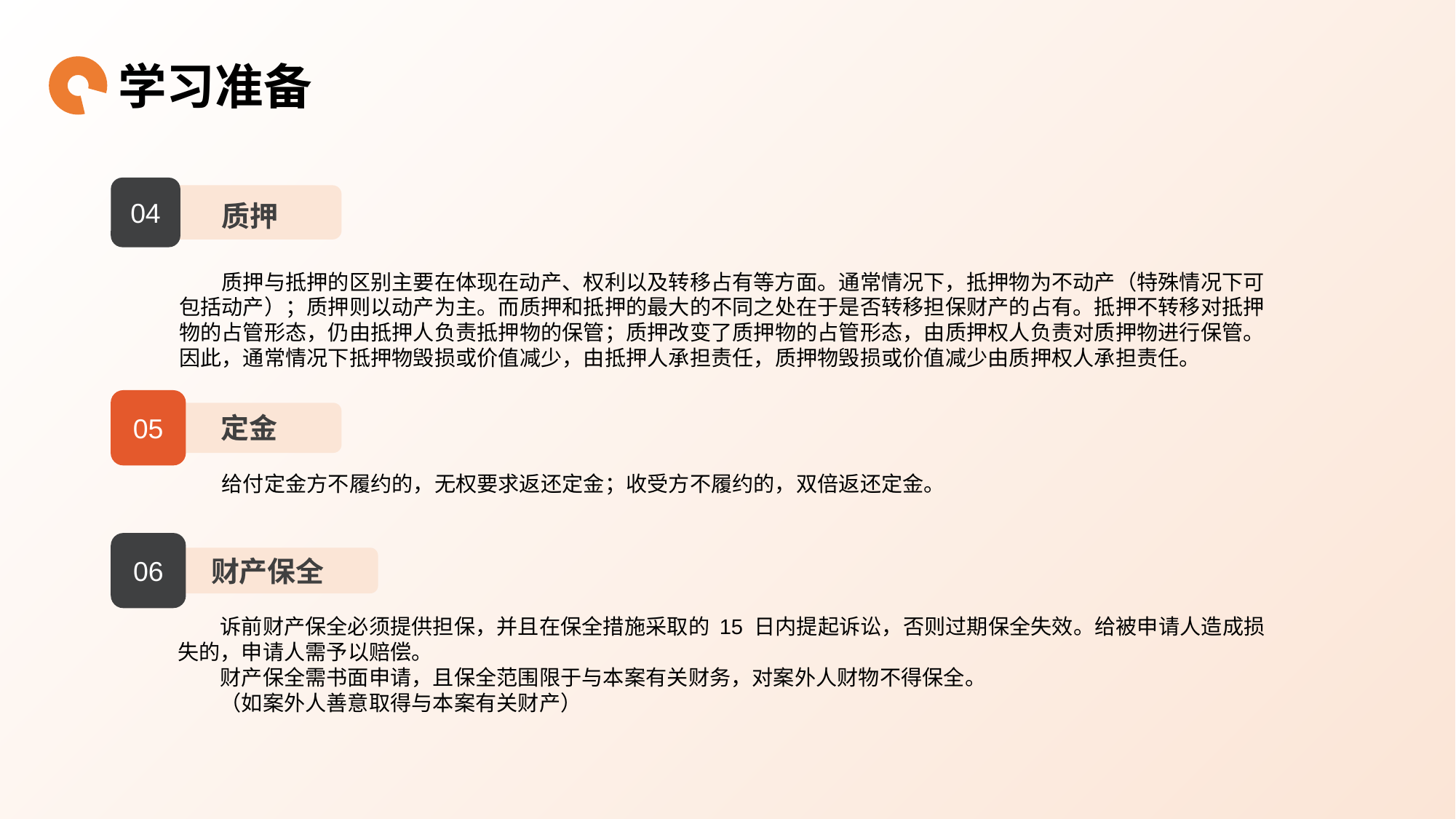

学习准备

04

质押
质押与抵押的区别主要在体现在动产、权利以及转移占有等方面。通常情况下，抵押物为不动产（特殊情况下可包括动产）；质押则以动产为主。而质押和抵押的最大的不同之处在于是否转移担保财产的占有。抵押不转移对抵押物的占管形态，仍由抵押人负责抵押物的保管；质押改变了质押物的占管形态，由质押权人负责对质押物进行保管。因此，通常情况下抵押物毁损或价值减少，由抵押人承担责任，质押物毁损或价值减少由质押权人承担责任。
05

定金
给付定金方不履约的，无权要求返还定金；收受方不履约的，双倍返还定金。
06

财产保全
诉前财产保全必须提供担保，并且在保全措施采取的 15 日内提起诉讼，否则过期保全失效。给被申请人造成损失的，申请人需予以赔偿。
财产保全需书面申请，且保全范围限于与本案有关财务，对案外人财物不得保全。
（如案外人善意取得与本案有关财产）